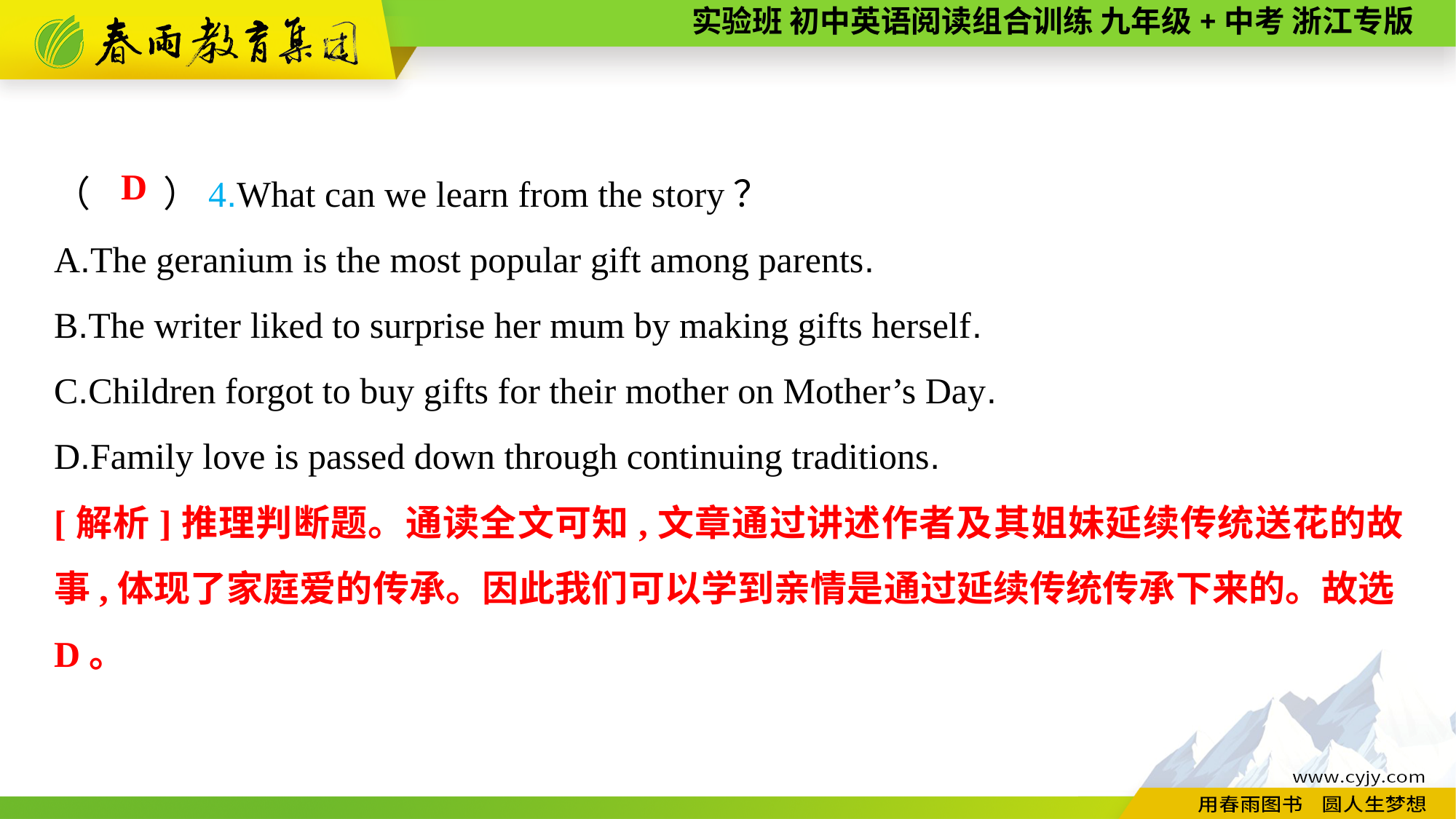

（　　）4.What can we learn from the story？
A.The geranium is the most popular gift among parents.
B.The writer liked to surprise her mum by making gifts herself.
C.Children forgot to buy gifts for their mother on Mother’s Day.
D.Family love is passed down through continuing traditions.
D
[解析]推理判断题。通读全文可知,文章通过讲述作者及其姐妹延续传统送花的故事,体现了家庭爱的传承。因此我们可以学到亲情是通过延续传统传承下来的。故选D。